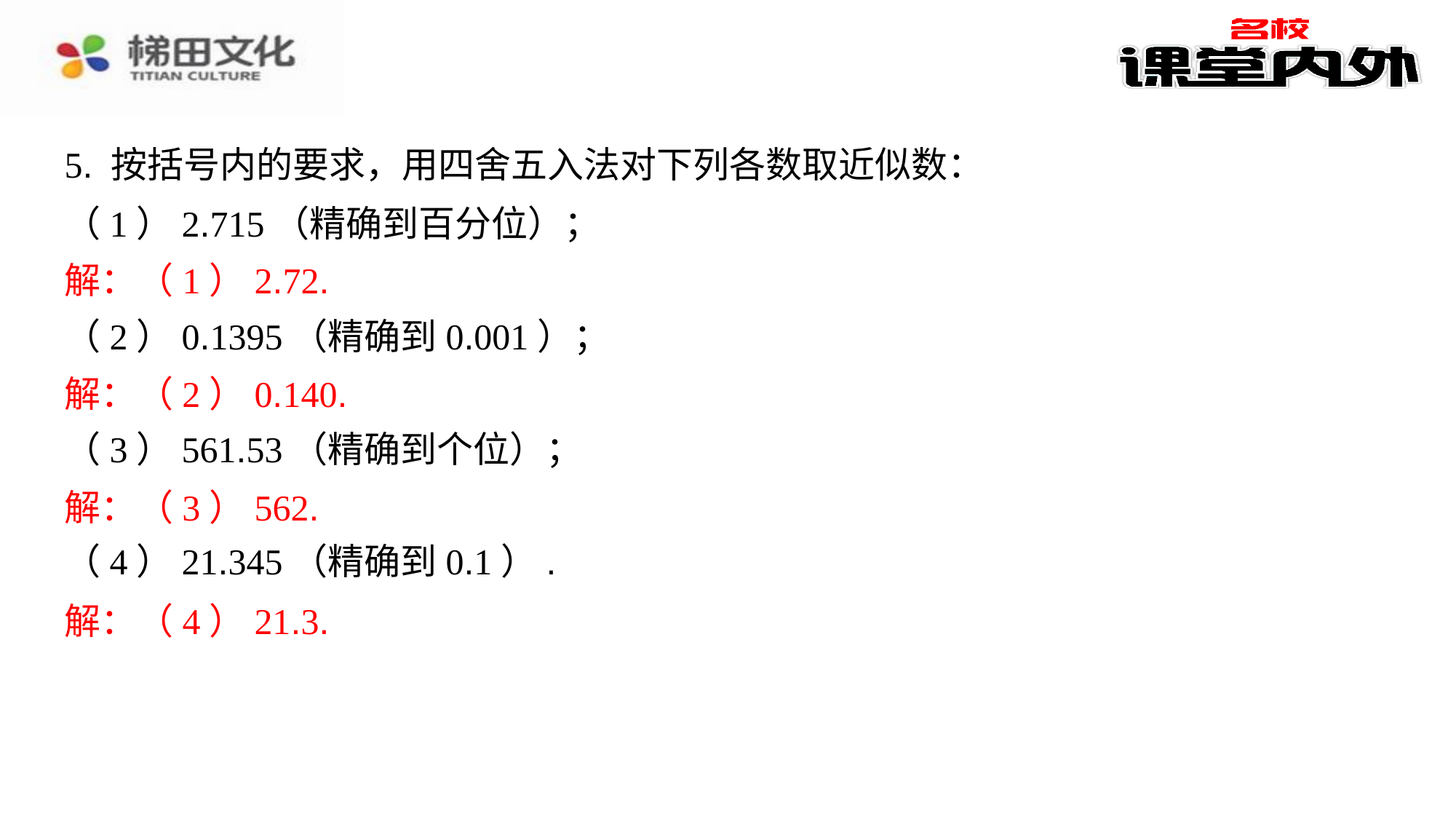

5. 按括号内的要求，用四舍五入法对下列各数取近似数：
（1）2.715（精确到百分位）；
解：（1）2.72.
（2）0.1395（精确到0.001）；
解：（2）0.140.
（3）561.53（精确到个位）；
解：（3）562.
（4）21.345（精确到0.1）.
解：（4）21.3.
解：（1）2.72.
解：（2）0.140.
解：（3）562.
解：（4）21.3.